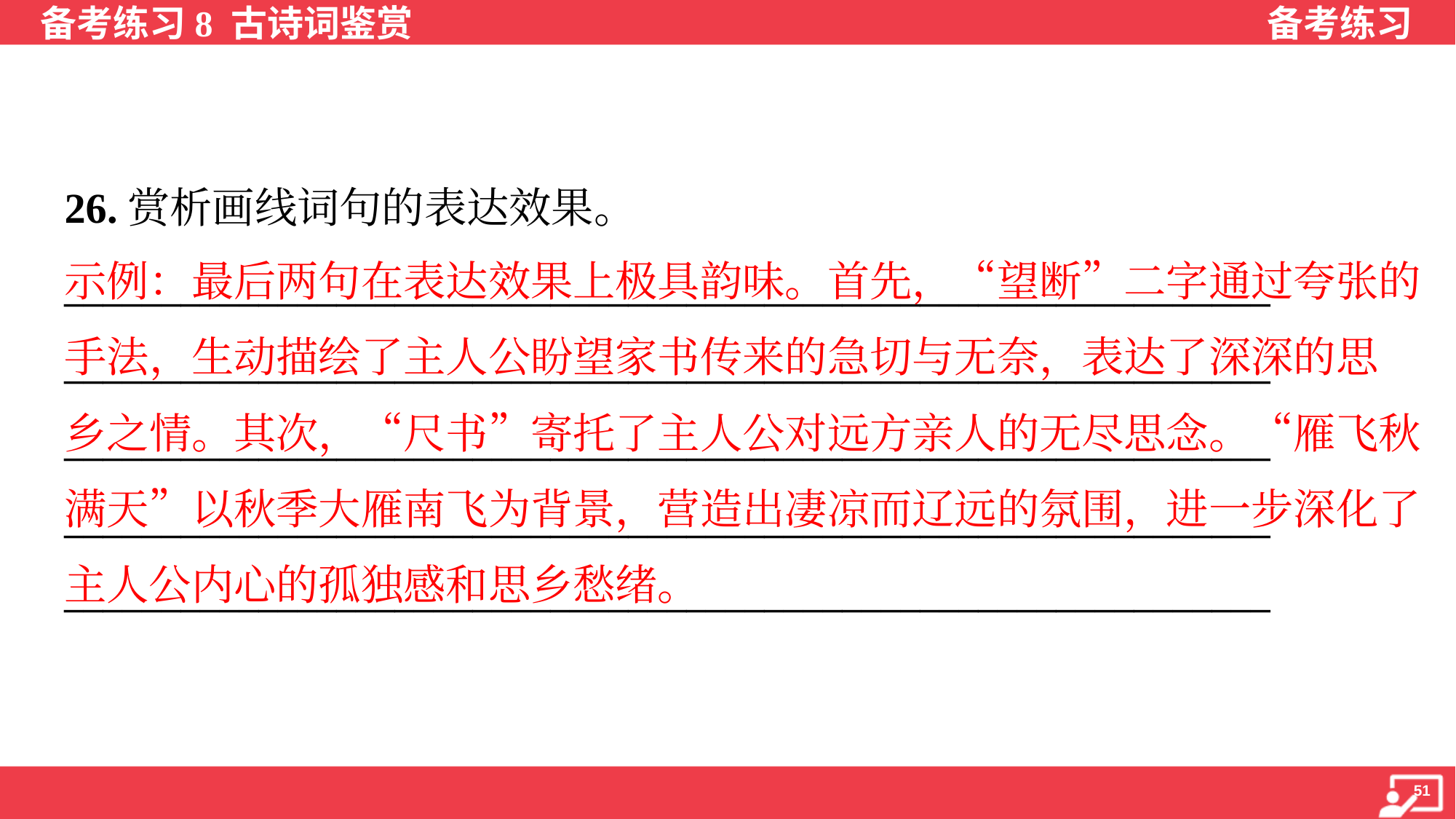

26.赏析画线词句的表达效果。
______________________________________________________________
______________________________________________________________
______________________________________________________________
______________________________________________________________
______________________________________________________________
示例：最后两句在表达效果上极具韵味。首先，“望断”二字通过夸张的
手法，生动描绘了主人公盼望家书传来的急切与无奈，表达了深深的思
乡之情。其次，“尺书”寄托了主人公对远方亲人的无尽思念。“雁飞秋
满天”以秋季大雁南飞为背景，营造出凄凉而辽远的氛围，进一步深化了
主人公内心的孤独感和思乡愁绪。